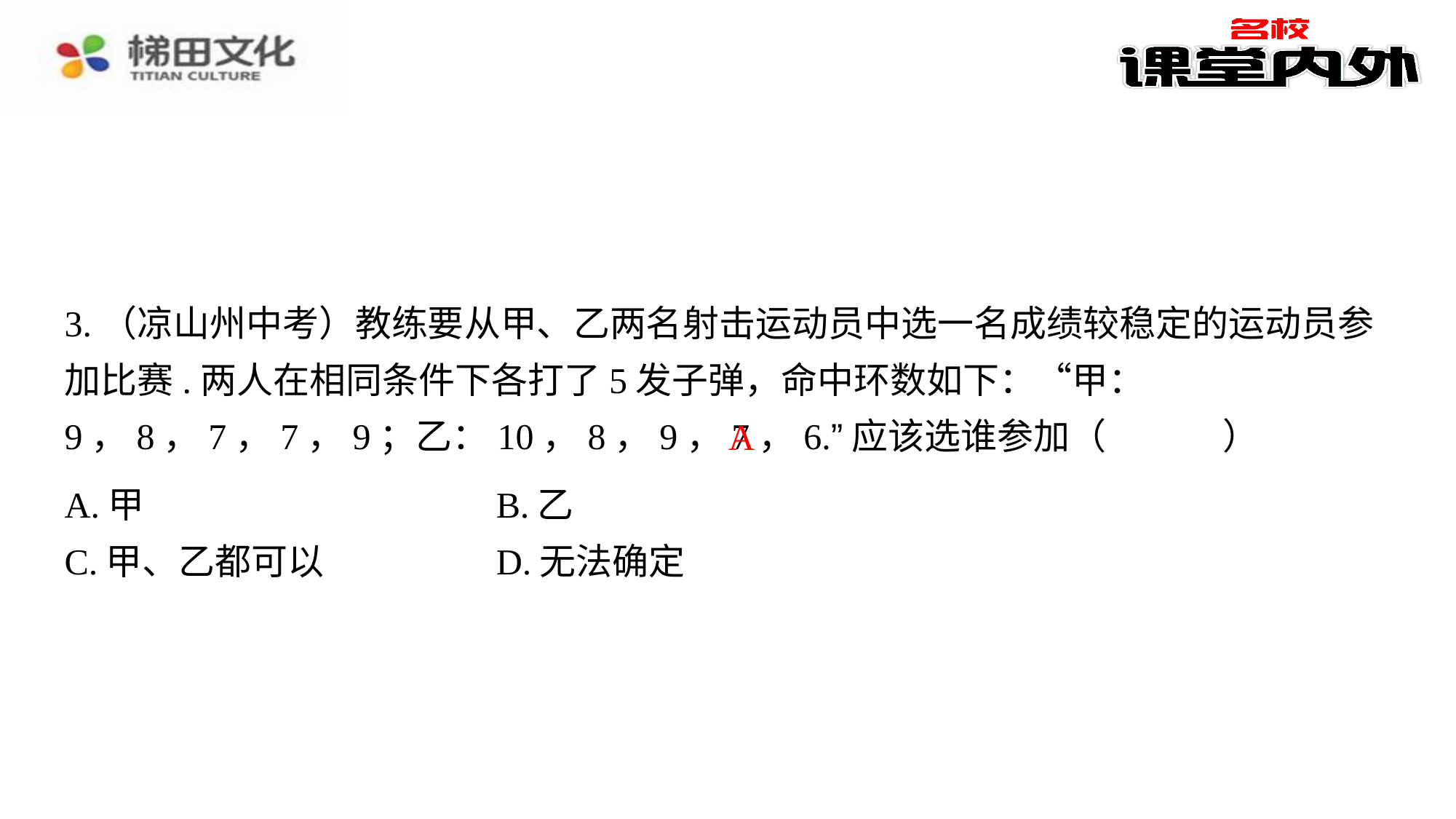

3.（凉山州中考）教练要从甲、乙两名射击运动员中选一名成绩较稳定的运动员参加比赛.两人在相同条件下各打了5发子弹，命中环数如下：“甲：9，8，7，7，9；乙：10，8，9，7，6.”应该选谁参加（　A　）
A
| A.甲 | B.乙 |
| --- | --- |
| C.甲、乙都可以 | D.无法确定 |